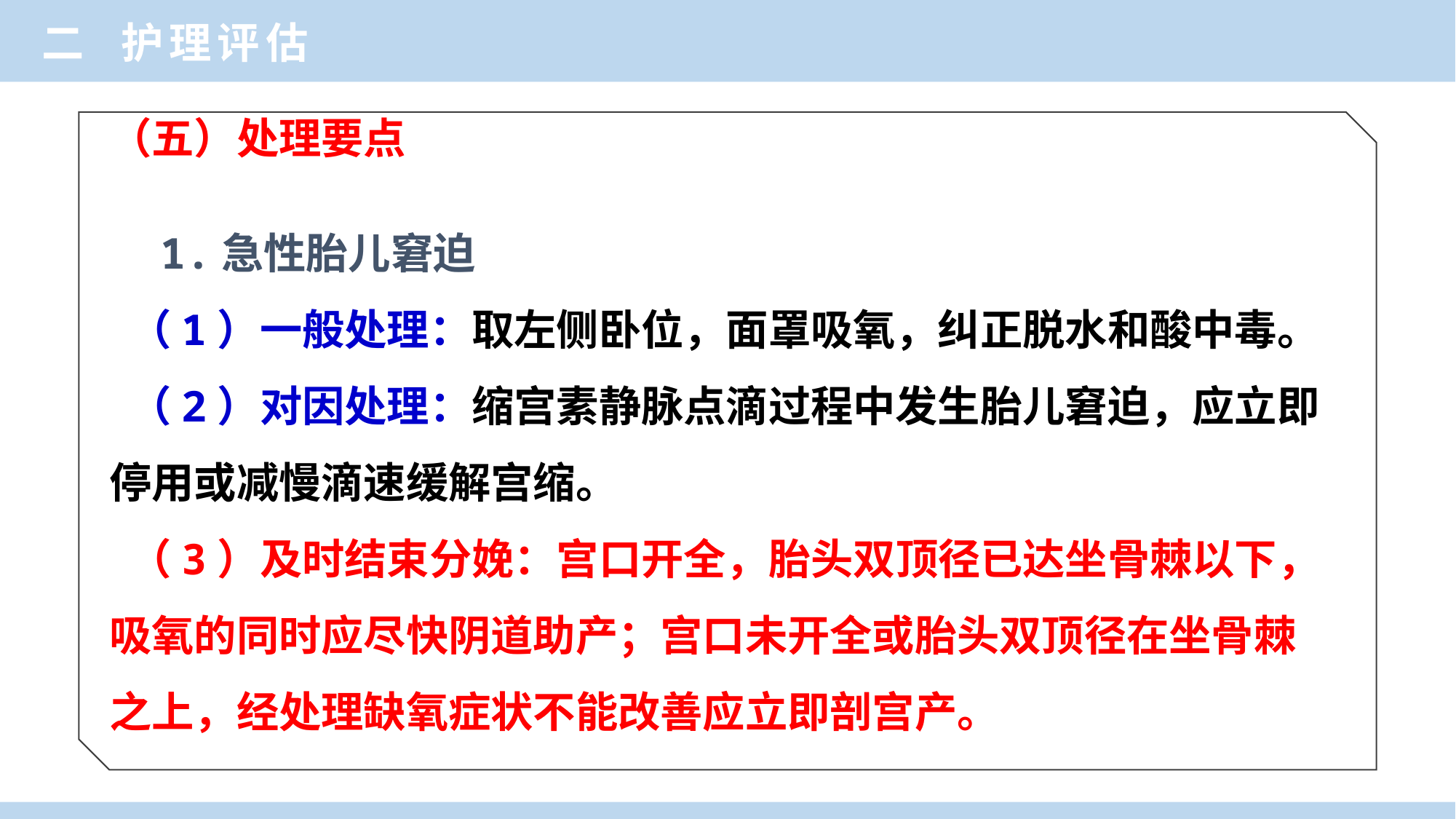

二  护理评估
（五）处理要点
  1.急性胎儿窘迫
 （1）一般处理：取左侧卧位，面罩吸氧，纠正脱水和酸中毒。
 （2）对因处理：缩宫素静脉点滴过程中发生胎儿窘迫，应立即停用或减慢滴速缓解宫缩。
 （3）及时结束分娩：宫口开全，胎头双顶径已达坐骨棘以下，吸氧的同时应尽快阴道助产；宫口未开全或胎头双顶径在坐骨棘之上，经处理缺氧症状不能改善应立即剖宫产。